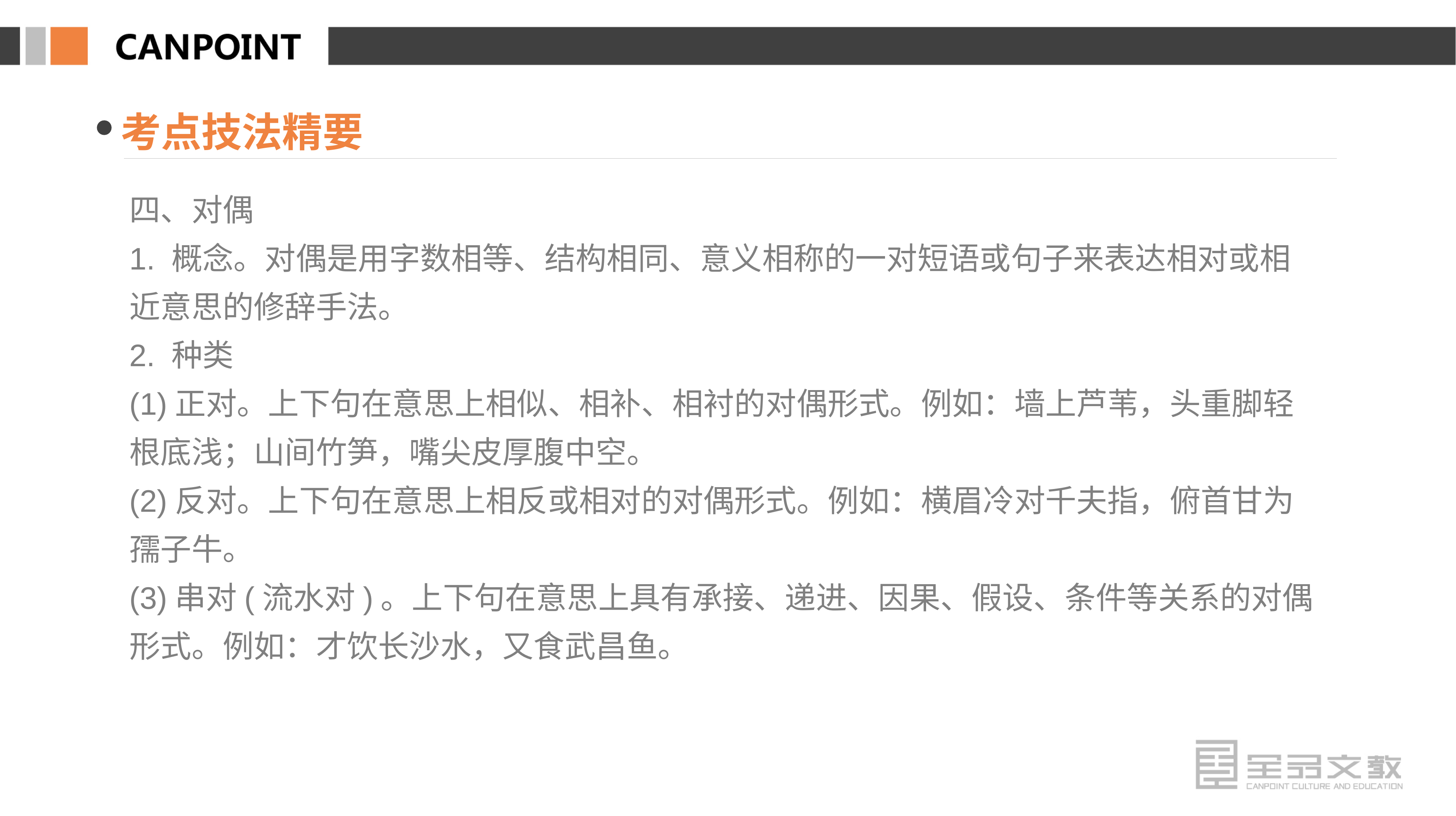

考点技法精要

四、对偶
1. 概念。对偶是用字数相等、结构相同、意义相称的一对短语或句子来表达相对或相近意思的修辞手法。
2. 种类
(1)正对。上下句在意思上相似、相补、相衬的对偶形式。例如：墙上芦苇，头重脚轻根底浅；山间竹笋，嘴尖皮厚腹中空。
(2)反对。上下句在意思上相反或相对的对偶形式。例如：横眉冷对千夫指，俯首甘为孺子牛。
(3)串对(流水对)。上下句在意思上具有承接、递进、因果、假设、条件等关系的对偶形式。例如：才饮长沙水，又食武昌鱼。